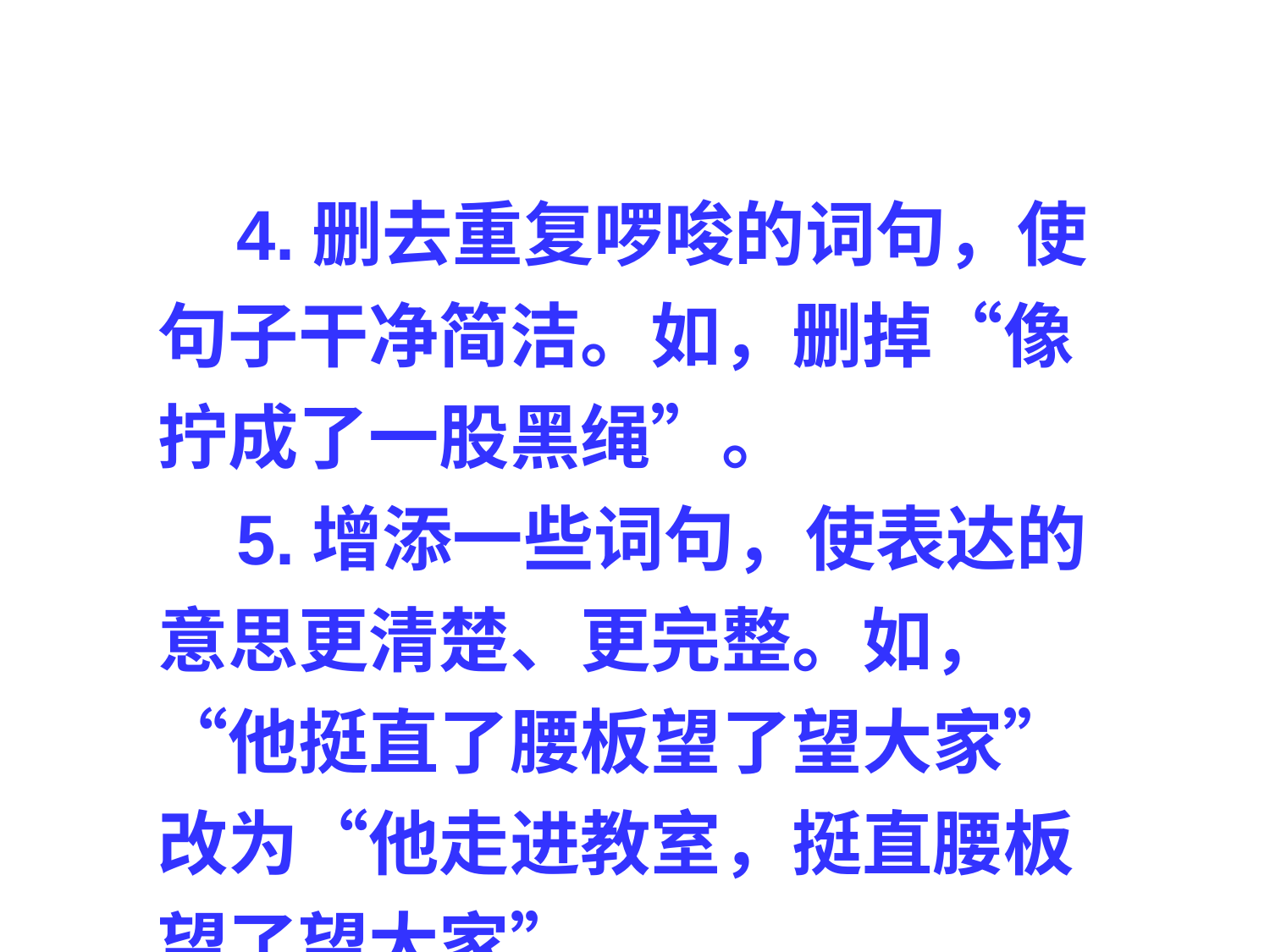

4.删去重复啰唆的词句，使句子干净简洁。如，删掉“像拧成了一股黑绳”。
    5.增添一些词句，使表达的意思更清楚、更完整。如，“他挺直了腰板望了望大家”改为“他走进教室，挺直腰板望了望大家”。